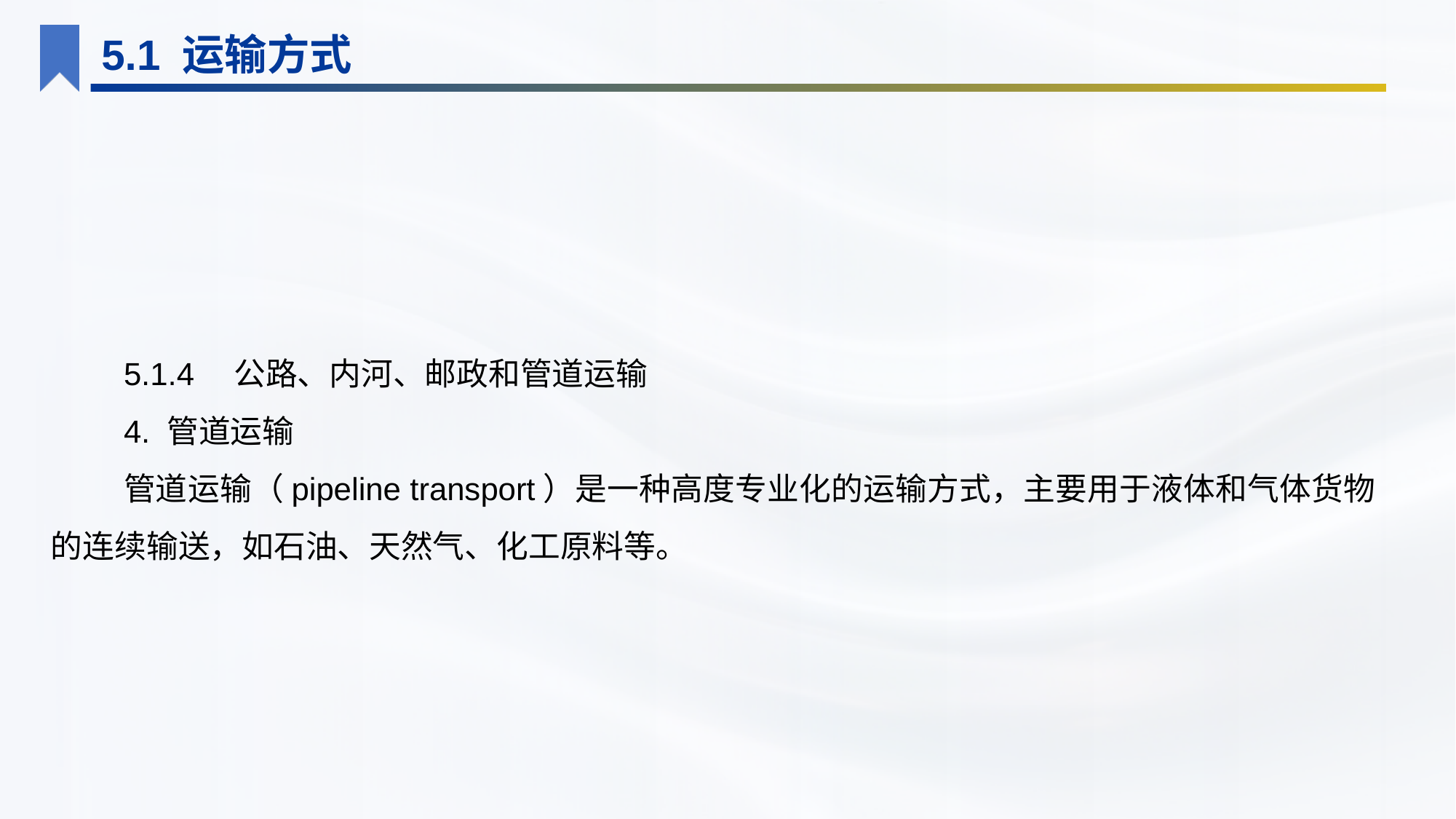

5.1 运输方式
5.1.4　公路、内河、邮政和管道运输
4. 管道运输
管道运输（pipeline transport）是一种高度专业化的运输方式，主要用于液体和气体货物的连续输送，如石油、天然气、化工原料等。